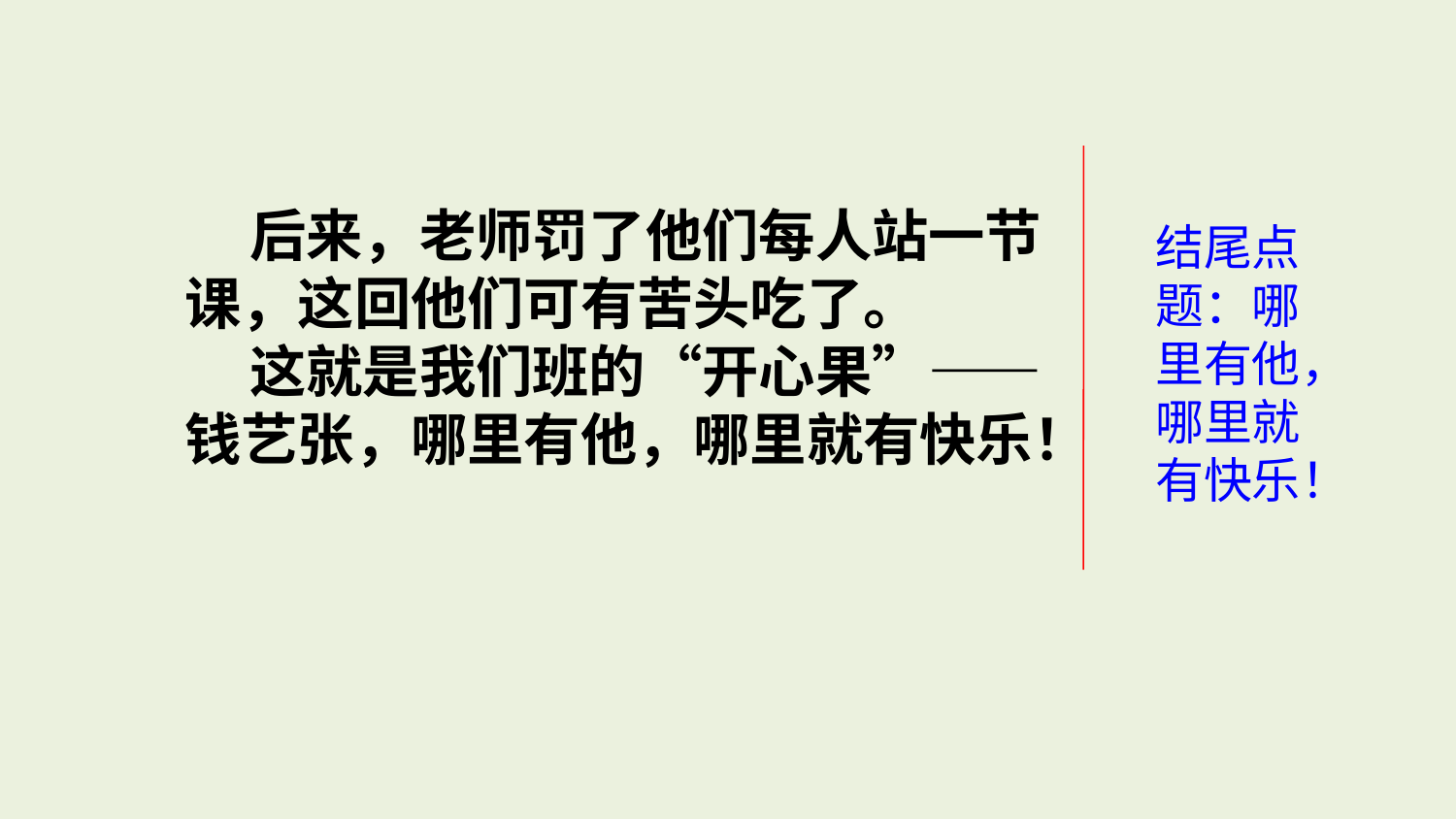

后来，老师罚了他们每人站一节课，这回他们可有苦头吃了。
    这就是我们班的“开心果”——钱艺张，哪里有他，哪里就有快乐！
结尾点题：哪里有他，哪里就有快乐！